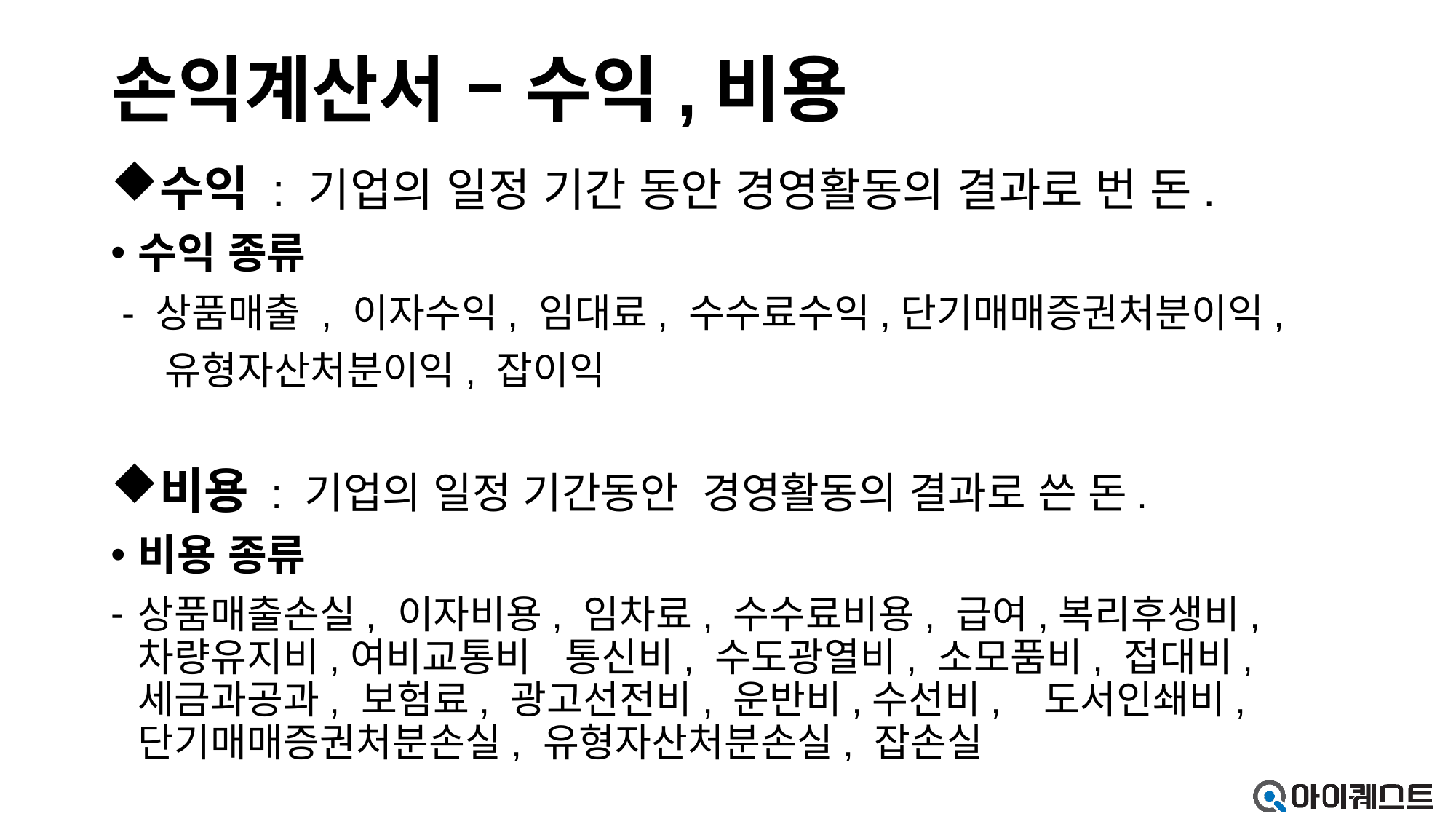

# 손익계산서 – 수익,비용
수익 : 기업의 일정 기간 동안 경영활동의 결과로 번 돈.
수익 종류
 - 상품매출 , 이자수익, 임대료, 수수료수익,단기매매증권처분이익,
    유형자산처분이익, 잡이익

비용 : 기업의 일정 기간동안  경영활동의 결과로 쓴 돈.
비용 종류
상품매출손실, 이자비용, 임차료, 수수료비용, 급여,복리후생비,차량유지비,여비교통비   통신비, 수도광열비, 소모품비, 접대비, 세금과공과, 보험료, 광고선전비, 운반비,수선비,   도서인쇄비,단기매매증권처분손실, 유형자산처분손실, 잡손실